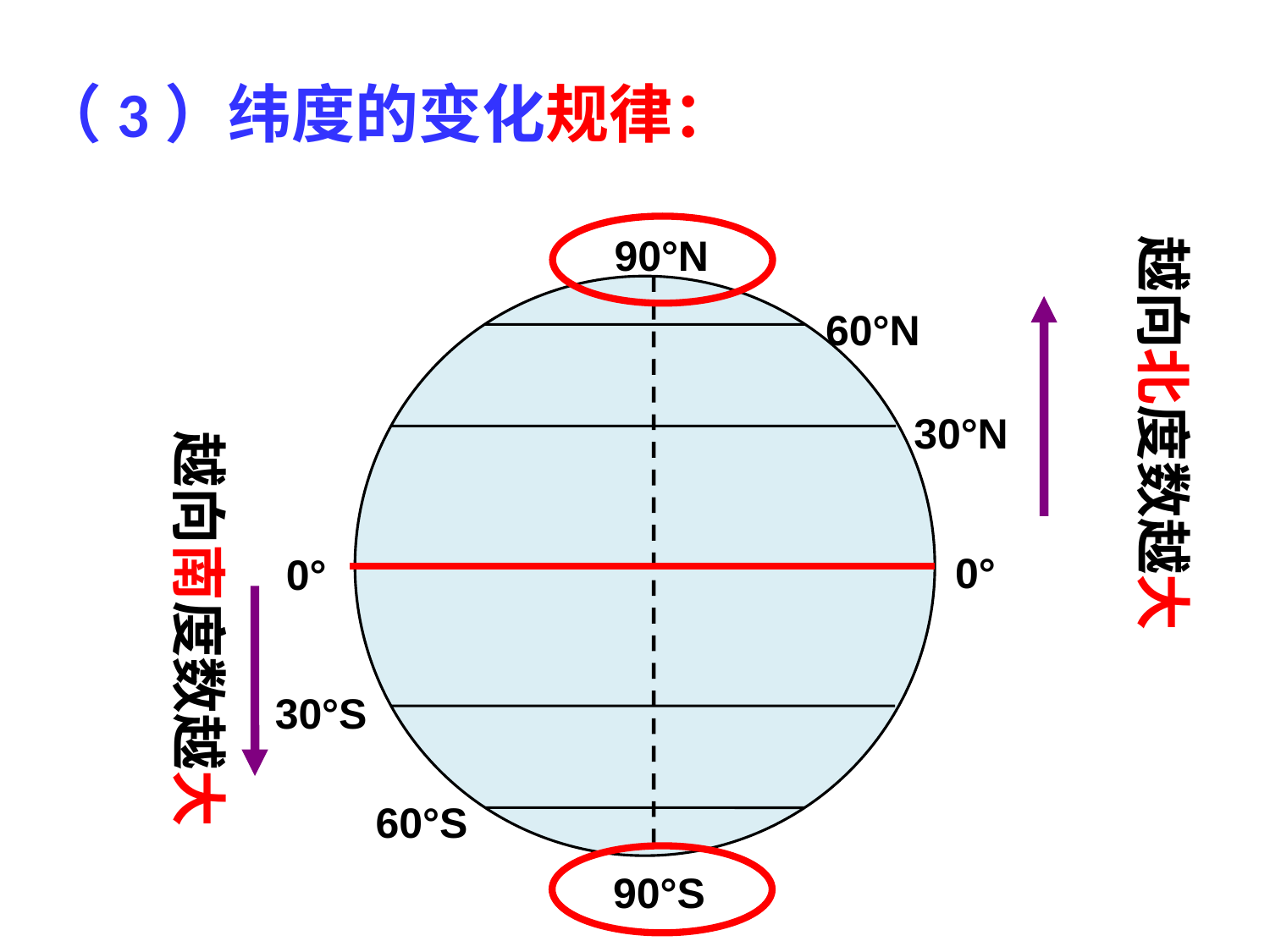

（3）纬度的变化规律：

越向北度数越大
90°N
60°N
30°N
0°

越向南度数越大
0°
30°S
60°S
90°S